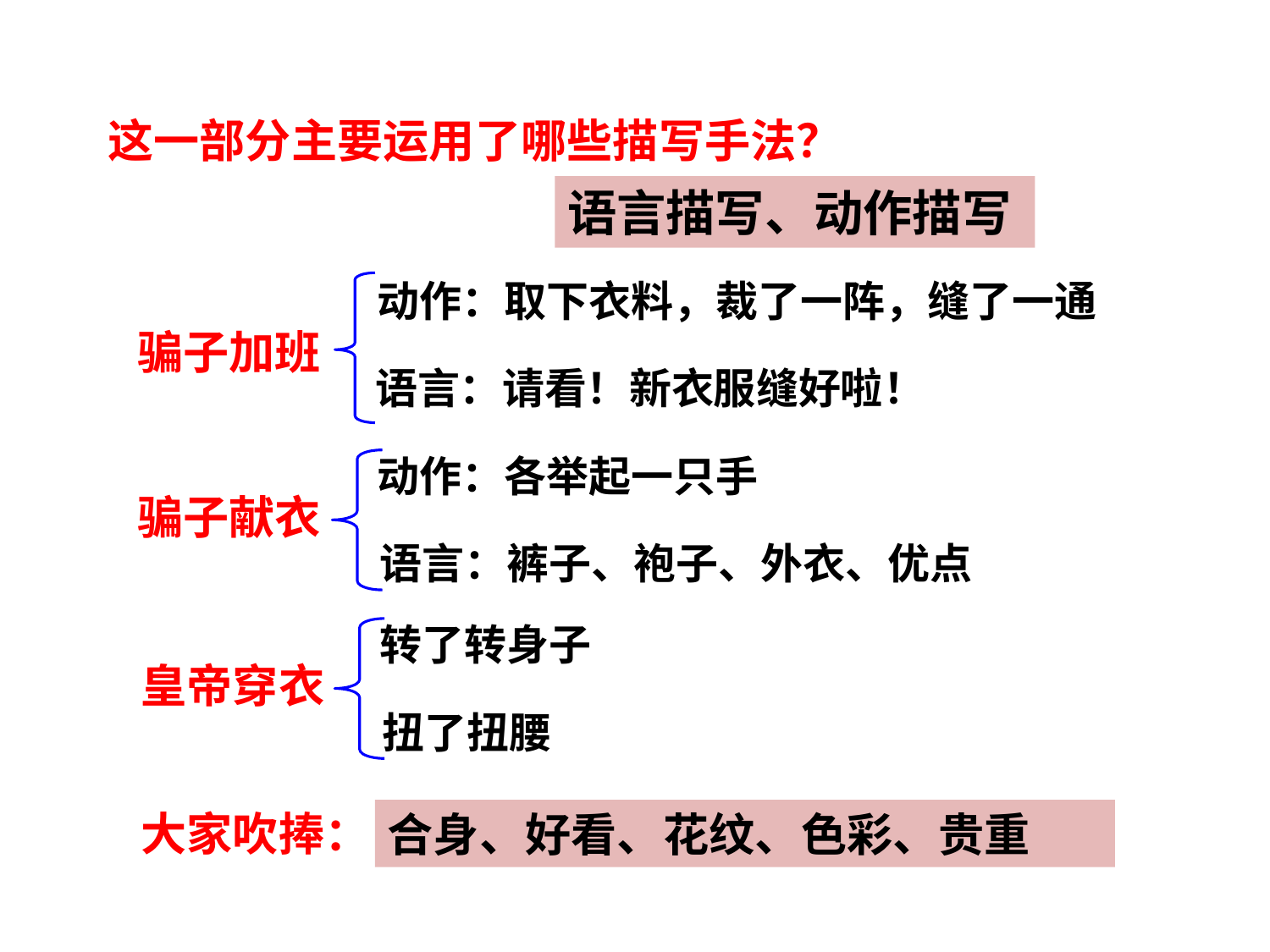

这一部分主要运用了哪些描写手法？
语言描写、动作描写
动作：取下衣料，裁了一阵，缝了一通

骗子加班
语言：请看！新衣服缝好啦！
动作：各举起一只手

骗子献衣
语言：裤子、袍子、外衣、优点
转了转身子

皇帝穿衣
扭了扭腰
大家吹捧：
合身、好看、花纹、色彩、贵重